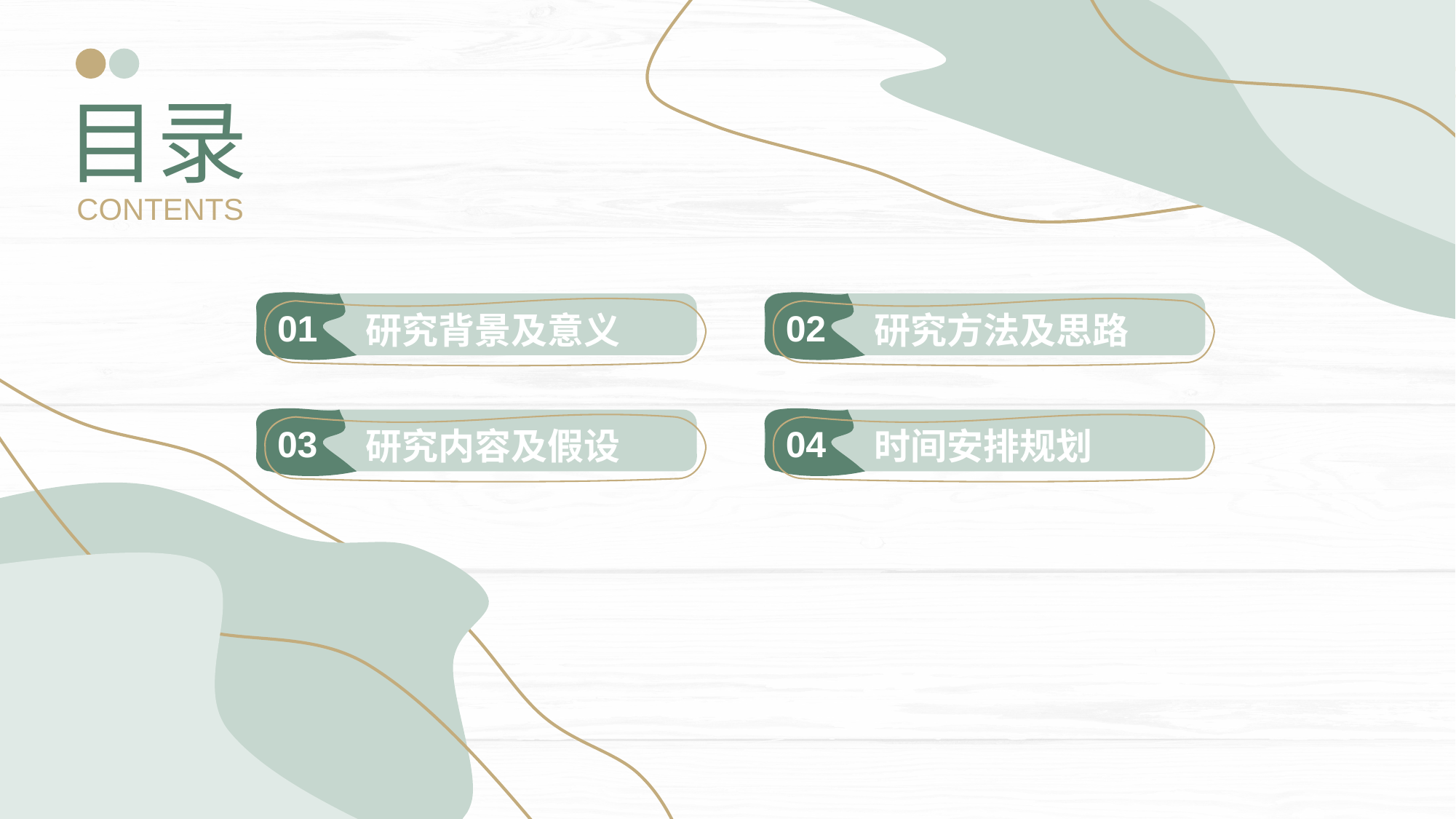

51 PP T模板网     www.51 p ptmoban.com

目录
CONTENTS

01

研究背景及意义

02

研究方法及思路

03

研究内容及假设

04

时间安排规划